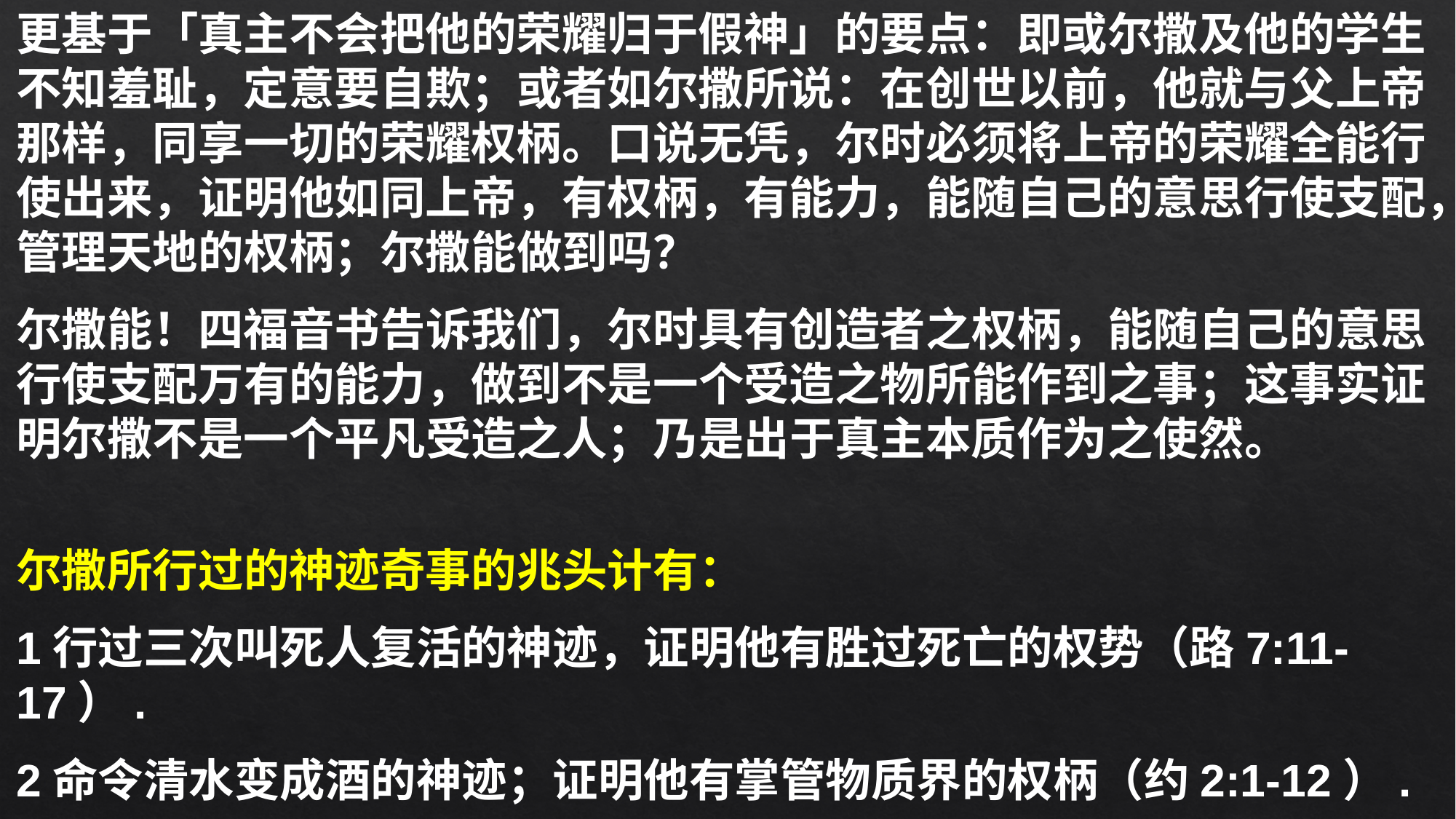

更基于「真主不会把他的荣耀归于假神」的要点：即或尔撒及他的学生不知羞耻，定意要自欺；或者如尔撒所说：在创世以前，他就与父上帝那样，同享一切的荣耀权柄。口说无凭，尔时必须将上帝的荣耀全能行使出来，证明他如同上帝，有权柄，有能力，能随自己的意思行使支配，管理天地的权柄；尔撒能做到吗？
尔撒能！四福音书告诉我们，尔时具有创造者之权柄，能随自己的意思行使支配万有的能力，做到不是一个受造之物所能作到之事；这事实证明尔撒不是一个平凡受造之人；乃是出于真主本质作为之使然。
尔撒所行过的神迹奇事的兆头计有：
1行过三次叫死人复活的神迹，证明他有胜过死亡的权势（路7:11-17）.
2命令清水变成酒的神迹；证明他有掌管物质界的权柄（约2:1-12）.